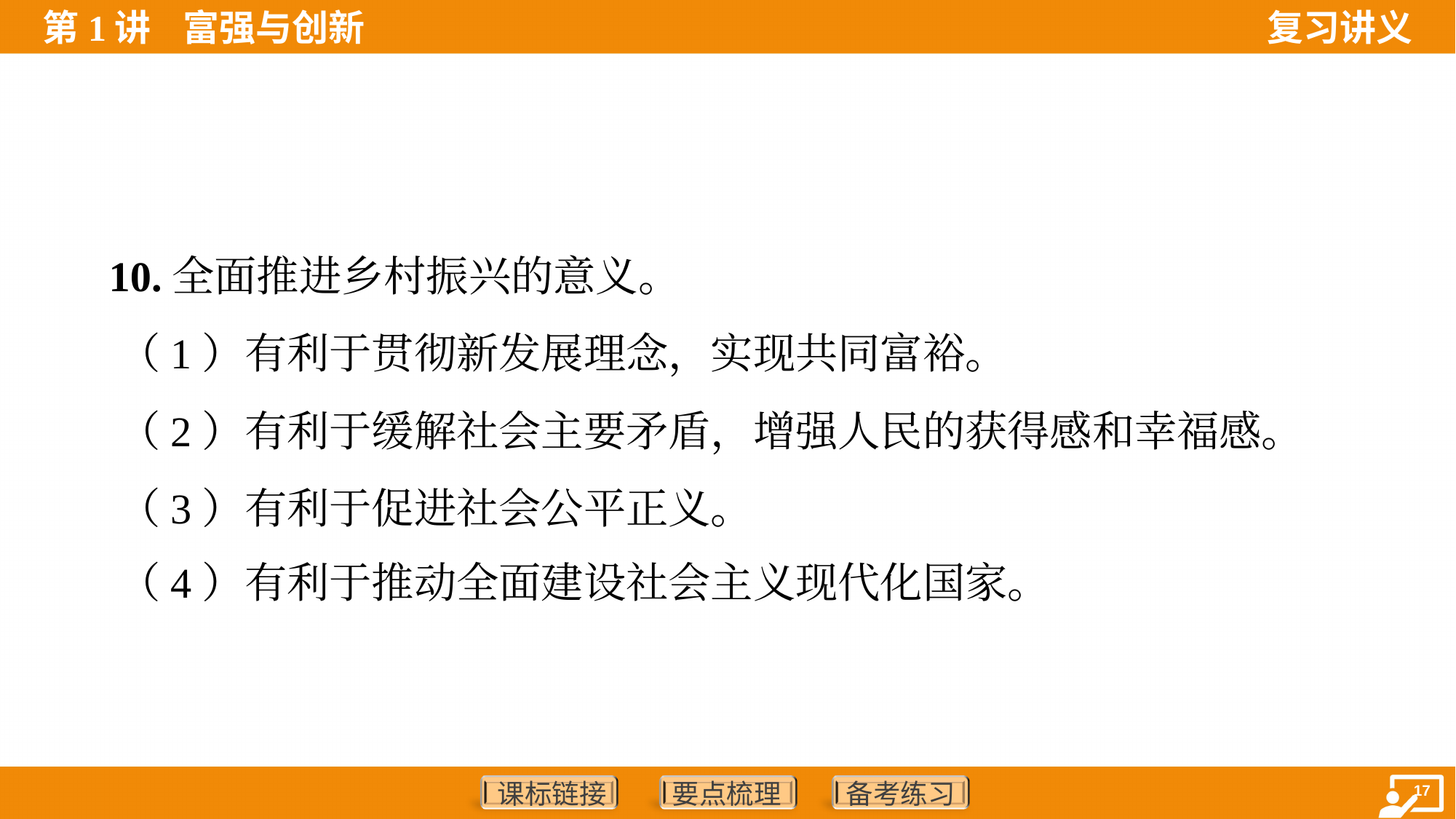

10.全面推进乡村振兴的意义。
    （1）有利于贯彻新发展理念，实现共同富裕。
    （2）有利于缓解社会主要矛盾，增强人民的获得感和幸福感。
    （3）有利于促进社会公平正义。
    （4）有利于推动全面建设社会主义现代化国家。